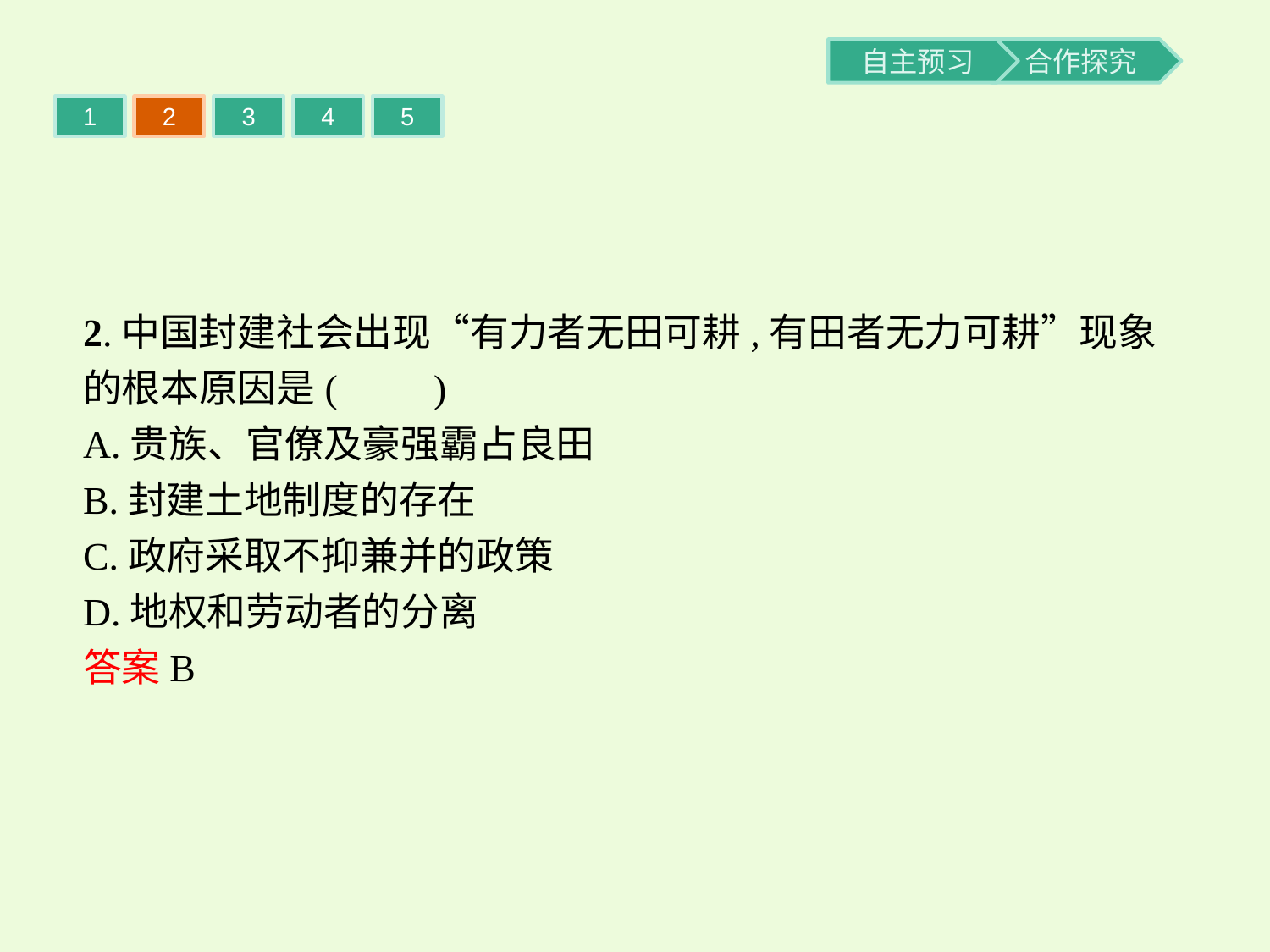

1
2
3
4
5
2.中国封建社会出现“有力者无田可耕,有田者无力可耕”现象的根本原因是(　　)
A.贵族、官僚及豪强霸占良田
B.封建土地制度的存在
C.政府采取不抑兼并的政策
D.地权和劳动者的分离
答案B